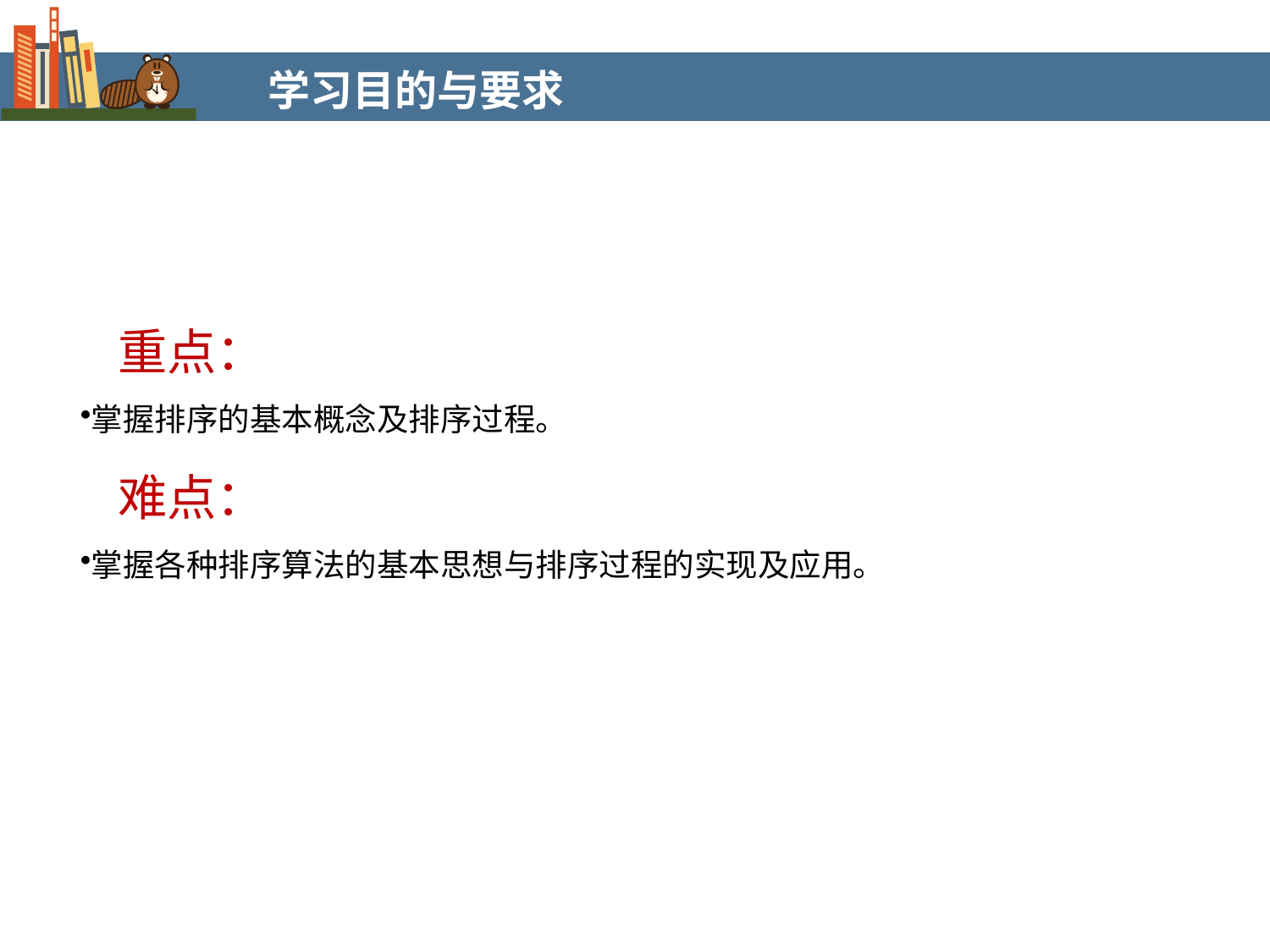

学习目的与要求
重点：
掌握排序的基本概念及排序过程。
难点：
掌握各种排序算法的基本思想与排序过程的实现及应用。